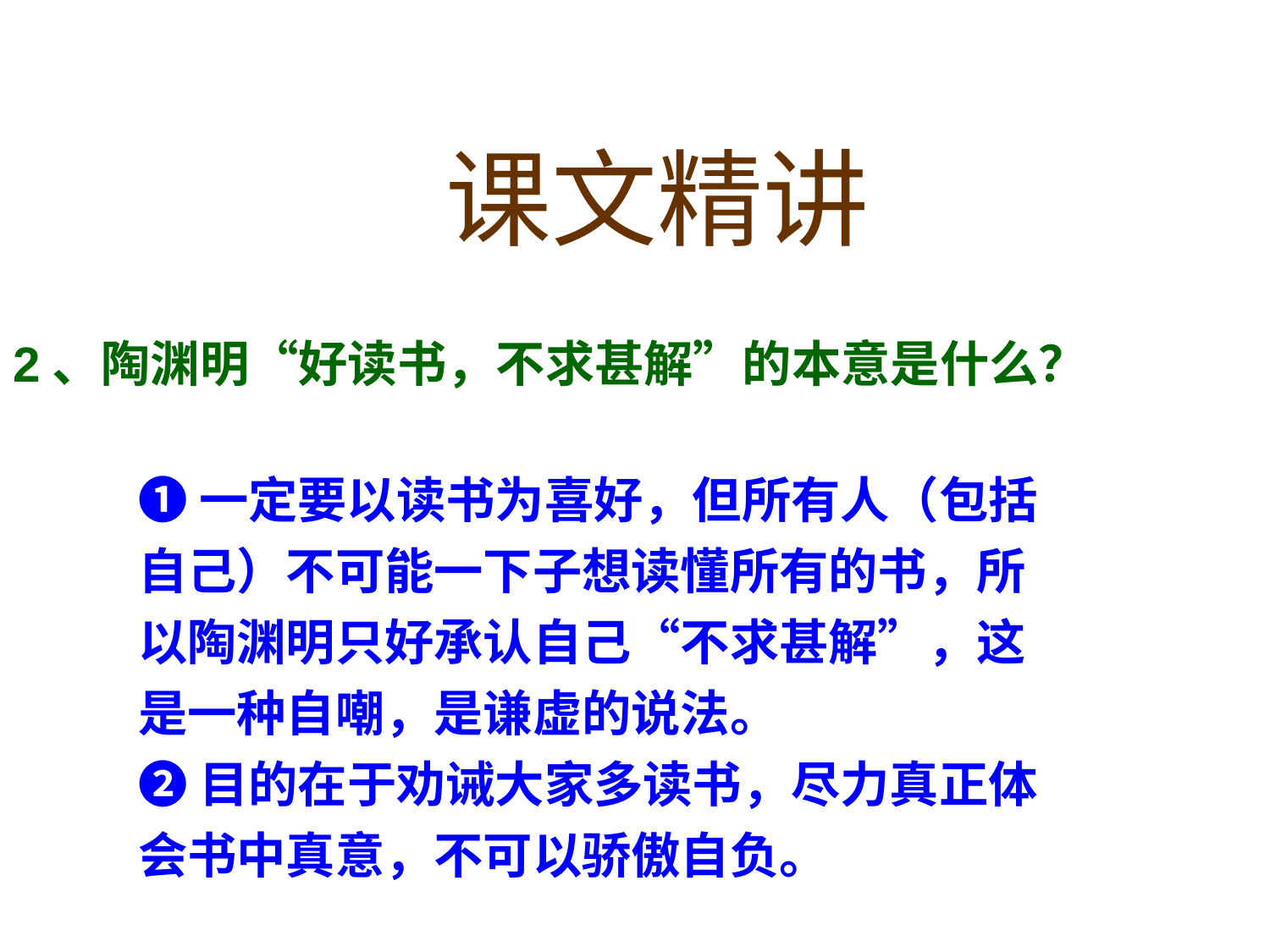

课文精讲
2、陶渊明“好读书，不求甚解”的本意是什么？
❶一定要以读书为喜好，但所有人（包括自己）不可能一下子想读懂所有的书，所以陶渊明只好承认自己“不求甚解”，这是一种自嘲，是谦虚的说法。
❷目的在于劝诫大家多读书，尽力真正体会书中真意，不可以骄傲自负。